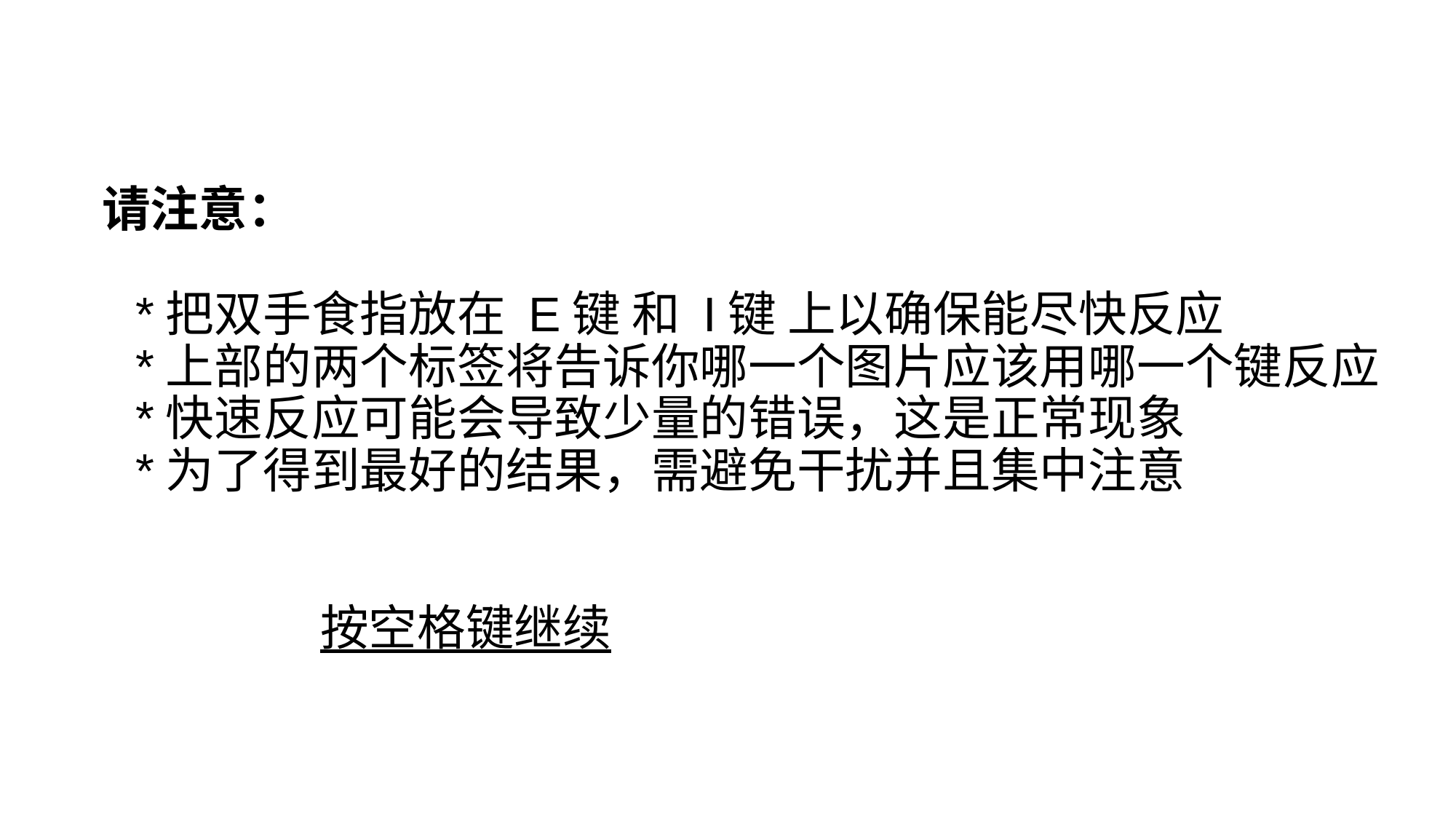

# 请注意： *把双手食指放在 E键 和 I键 上以确保能尽快反应 *上部的两个标签将告诉你哪一个图片应该用哪一个键反应 *快速反应可能会导致少量的错误，这是正常现象 *为了得到最好的结果，需避免干扰并且集中注意 按空格键继续